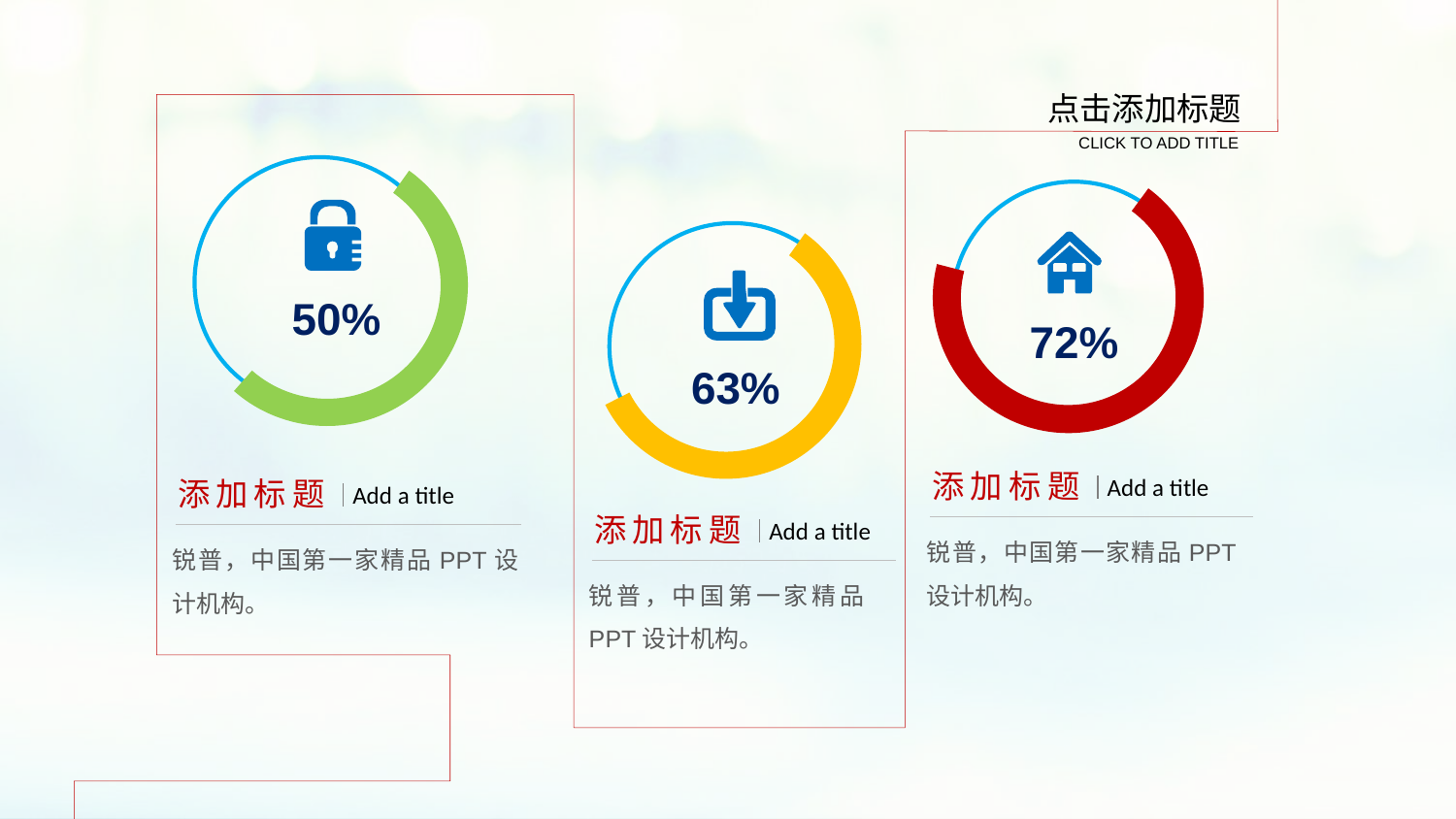

点击添加标题
CLICK TO ADD TITLE

50%
72%
63%

添加标题
Add a title
添加标题
Add a title

添加标题
Add a title
锐普，中国第一家精品PPT设计机构。
锐普，中国第一家精品PPT设计机构。
锐普，中国第一家精品PPT设计机构。